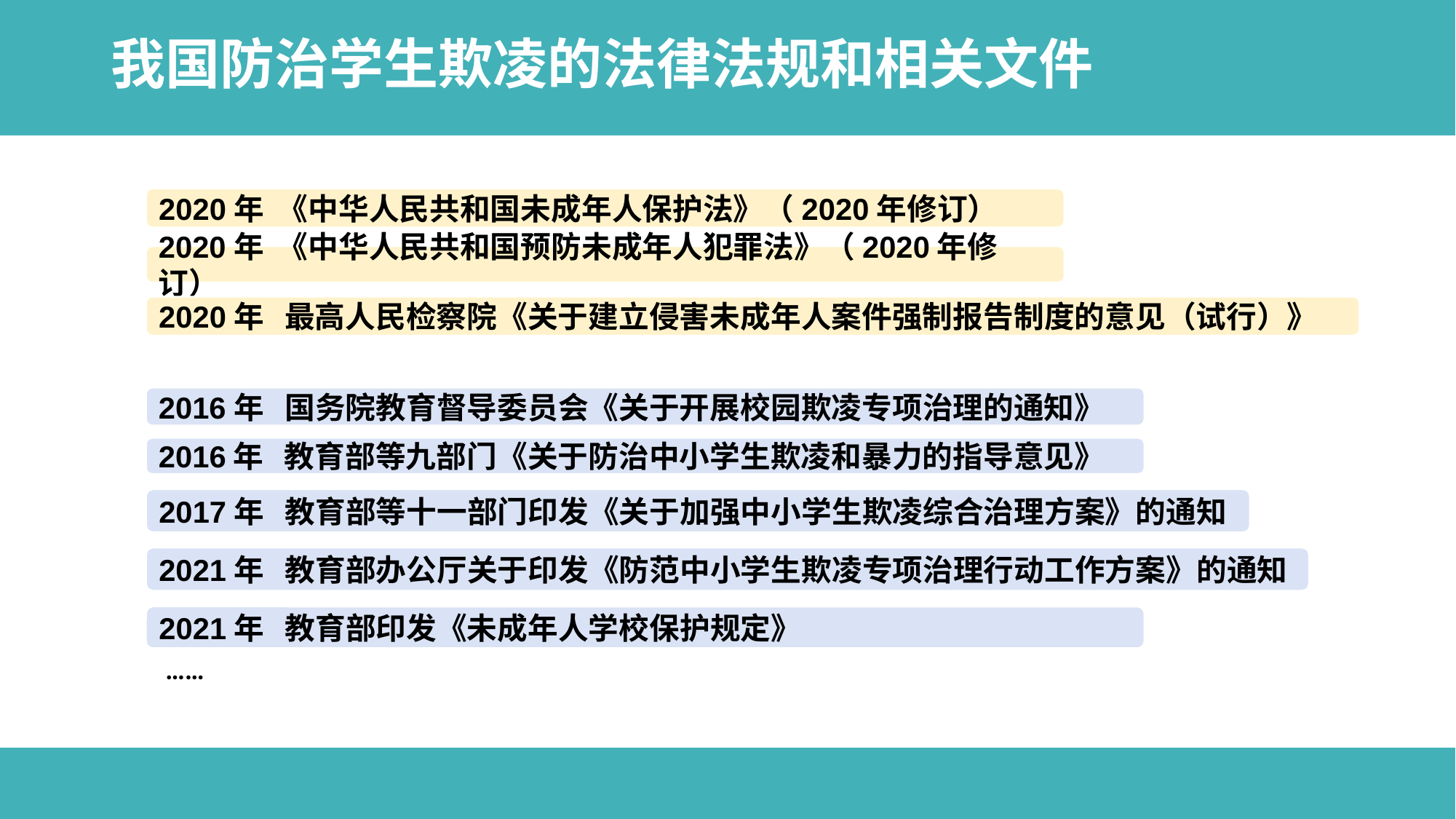

# 我国防治学生欺凌的法律法规和相关文件
2020年  《中华人民共和国未成年人保护法》（2020年修订）
2020年  《中华人民共和国预防未成年人犯罪法》（2020年修订）
2020年   最高人民检察院《关于建立侵害未成年人案件强制报告制度的意见（试行）》
2016年   国务院教育督导委员会《关于开展校园欺凌专项治理的通知》
2016年   教育部等九部门《关于防治中小学生欺凌和暴力的指导意见》
2017年   教育部等十一部门印发《关于加强中小学生欺凌综合治理方案》的通知
2021年   教育部办公厅关于印发《防范中小学生欺凌专项治理行动工作方案》的通知
2021年   教育部印发《未成年人学校保护规定》
……